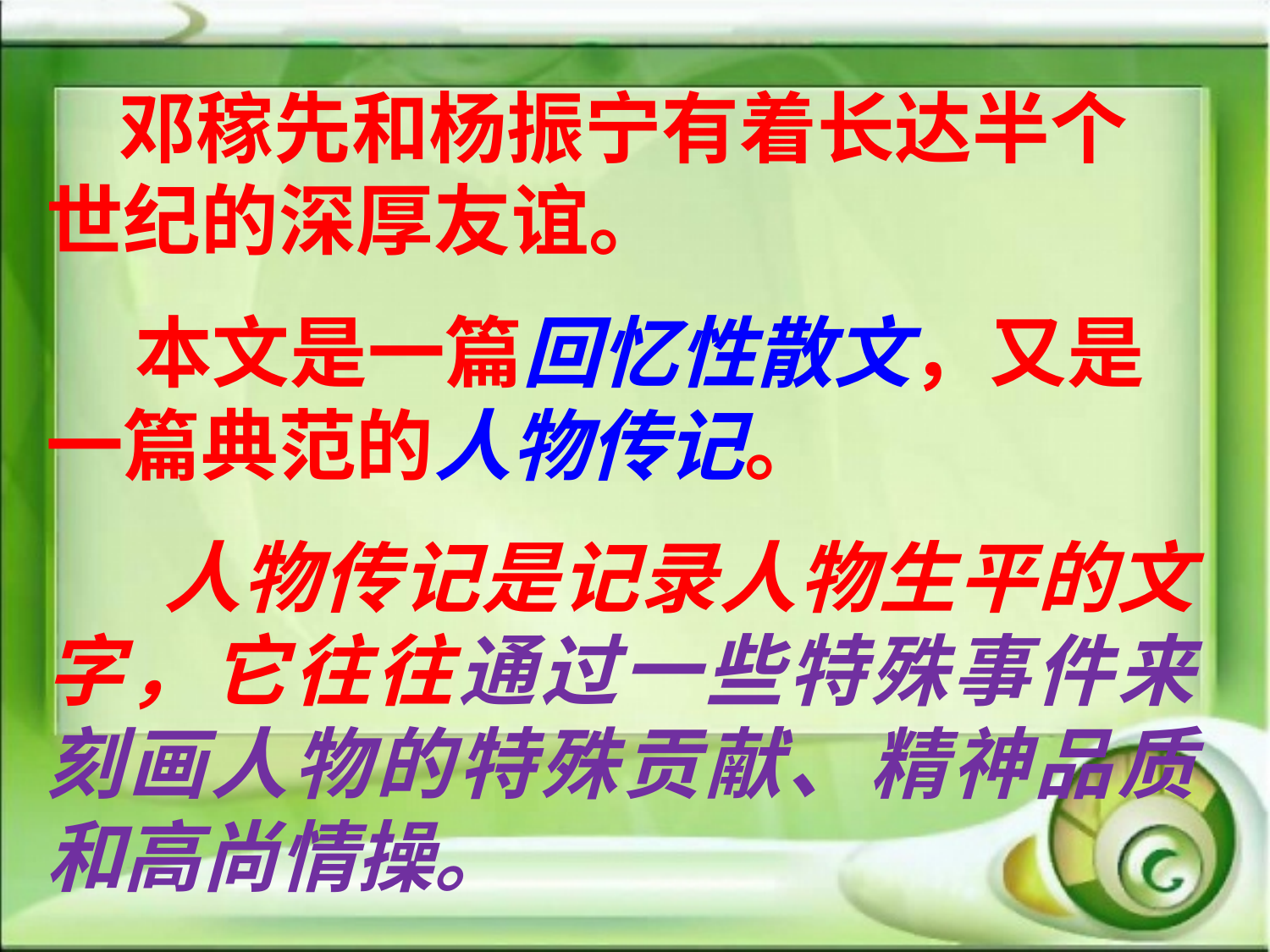

邓稼先和杨振宁有着长达半个世纪的深厚友谊。
    本文是一篇回忆性散文，又是一篇典范的人物传记。
     人物传记是记录人物生平的文字，它往往通过一些特殊事件来刻画人物的特殊贡献、精神品质和高尚情操。